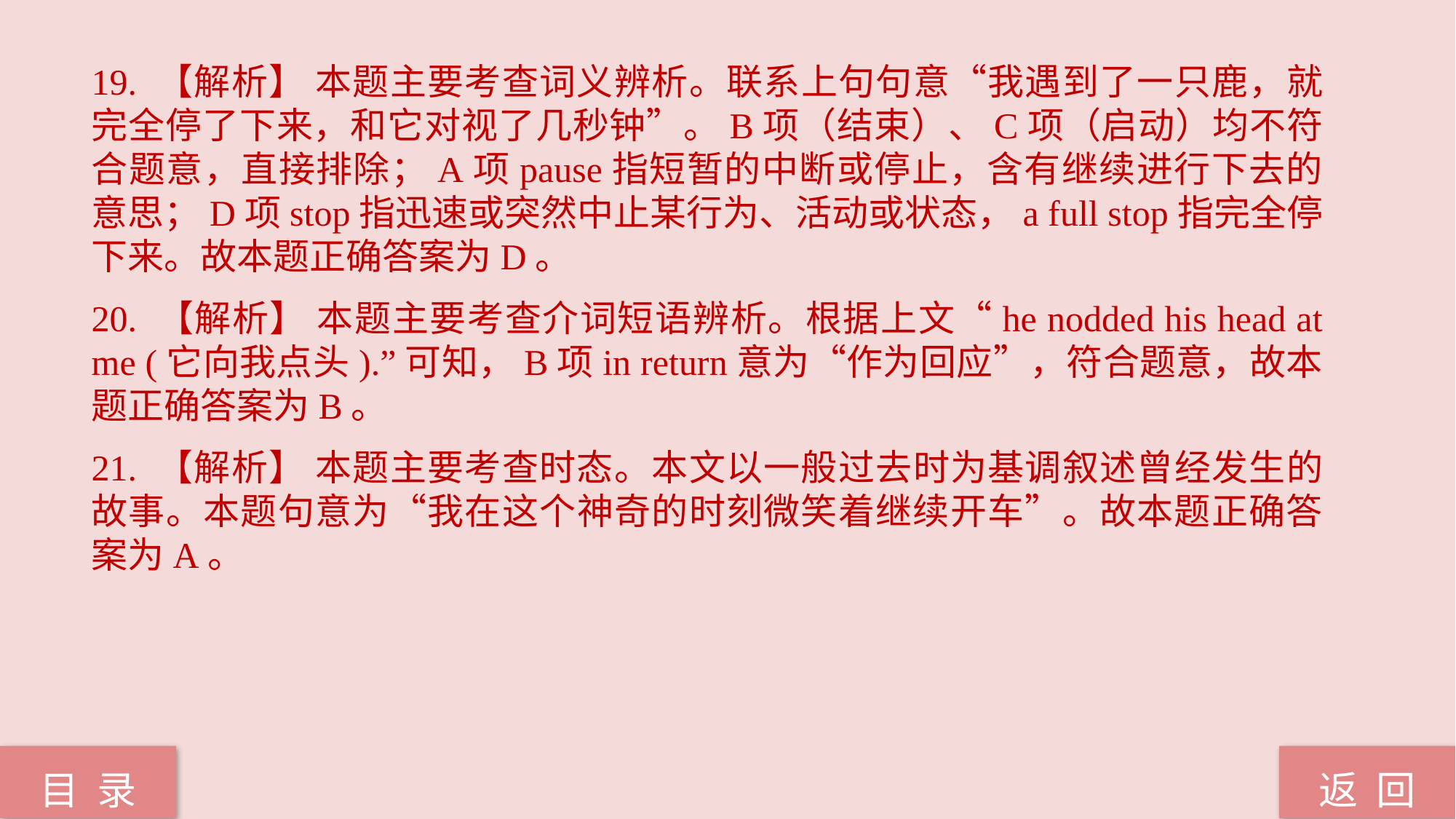

19. 【解析】 本题主要考查词义辨析。联系上句句意“我遇到了一只鹿，就完全停了下来，和它对视了几秒钟”。B项（结束）、C项（启动）均不符合题意，直接排除；A项pause指短暂的中断或停止，含有继续进行下去的意思；D项stop指迅速或突然中止某行为、活动或状态，a full stop指完全停下来。故本题正确答案为D。
20. 【解析】 本题主要考查介词短语辨析。根据上文“he nodded his head at me (它向我点头).”可知，B项in return意为“作为回应”，符合题意，故本题正确答案为B。
21. 【解析】 本题主要考查时态。本文以一般过去时为基调叙述曾经发生的故事。本题句意为“我在这个神奇的时刻微笑着继续开车”。故本题正确答案为A。
返  回